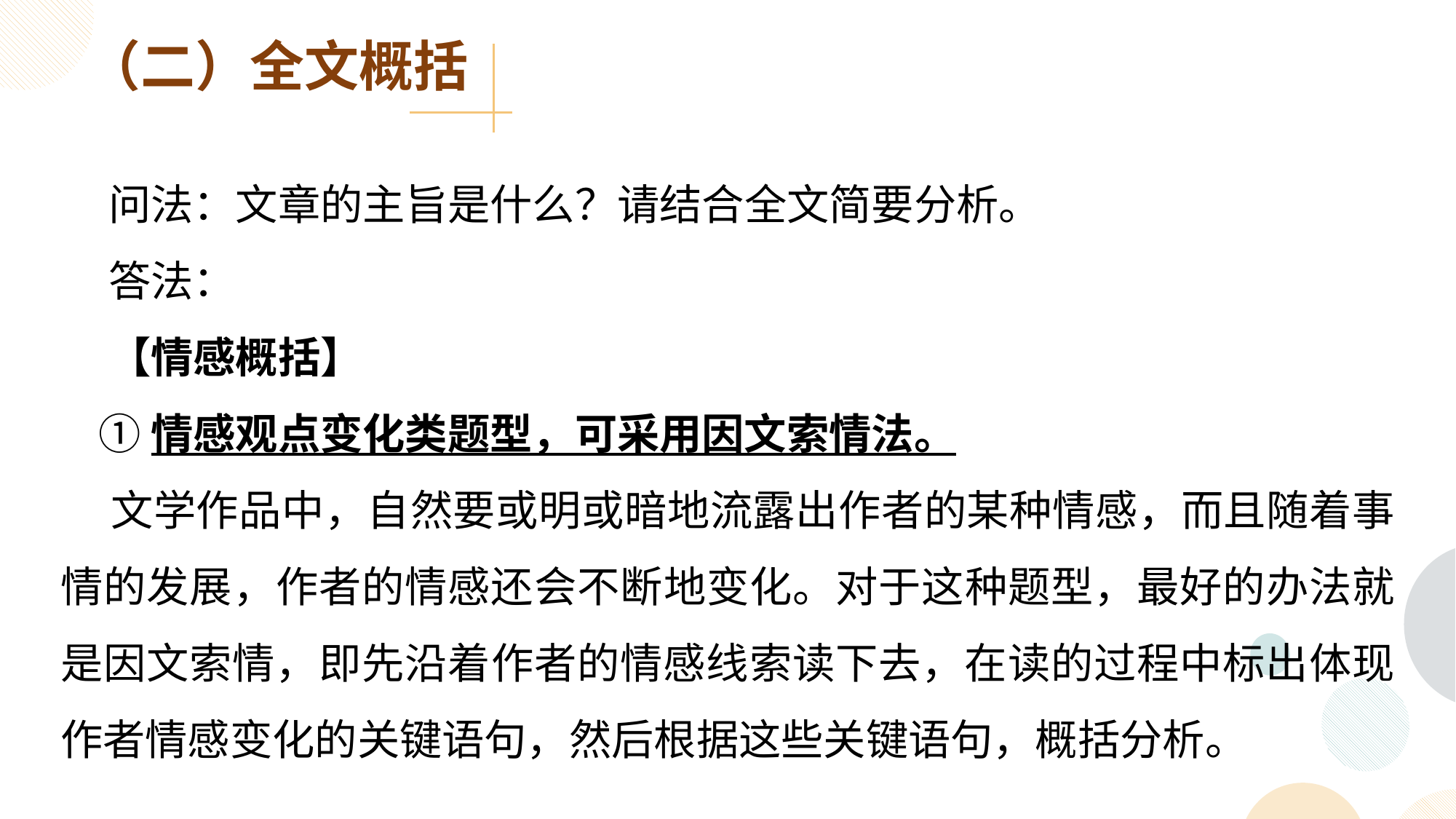

（二）全文概括
    问法：文章的主旨是什么？请结合全文简要分析。
    答法：
    【情感概括】
    ①情感观点变化类题型，可采用因文索情法。
    文学作品中，自然要或明或暗地流露出作者的某种情感，而且随着事情的发展，作者的情感还会不断地变化。对于这种题型，最好的办法就是因文索情，即先沿着作者的情感线索读下去，在读的过程中标出体现作者情感变化的关键语句，然后根据这些关键语句，概括分析。